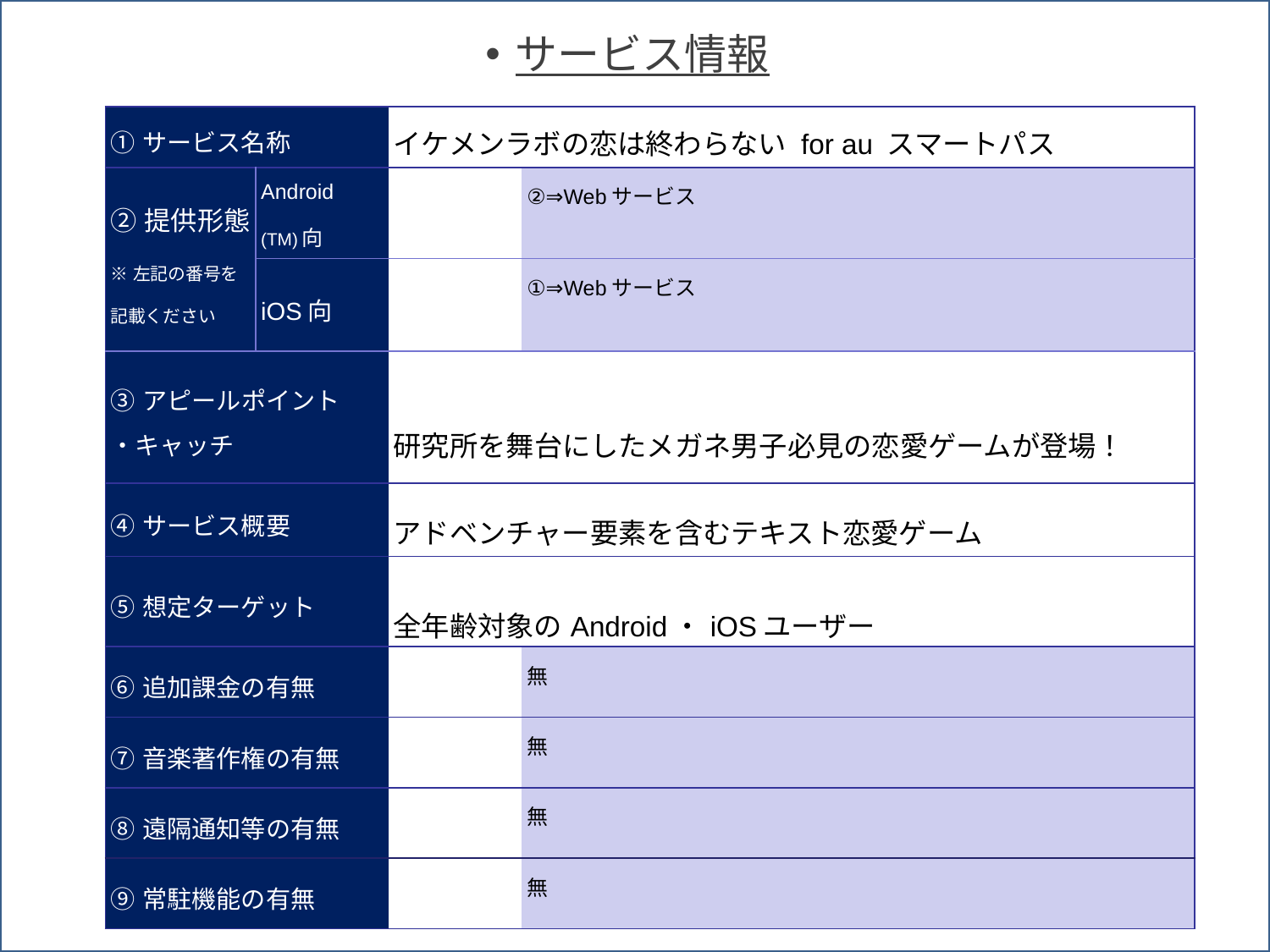

サービス情報
| ①サービス名称 |  | イケメンラボの恋は終わらない for au スマートパス |  |
| --- | --- | --- | --- |
| ②提供形態 ※左記の番号を記載ください | Android (TM)向 |  | ②⇒Webサービス |
|  | iOS向 |  | ①⇒Webサービス |
| ③アピールポイント ・キャッチ |  | 研究所を舞台にしたメガネ男子必見の恋愛ゲームが登場！ |  |
| ④サービス概要 |  | アドベンチャー要素を含むテキスト恋愛ゲーム |  |
| ⑤想定ターゲット |  | 全年齢対象のAndroid・iOSユーザー |  |
| ⑥追加課金の有無 |  |  | 無 |
| ⑦音楽著作権の有無 |  |  | 無 |
| ⑧遠隔通知等の有無 |  |  | 無 |
| ⑨常駐機能の有無 |  |  | 無 |